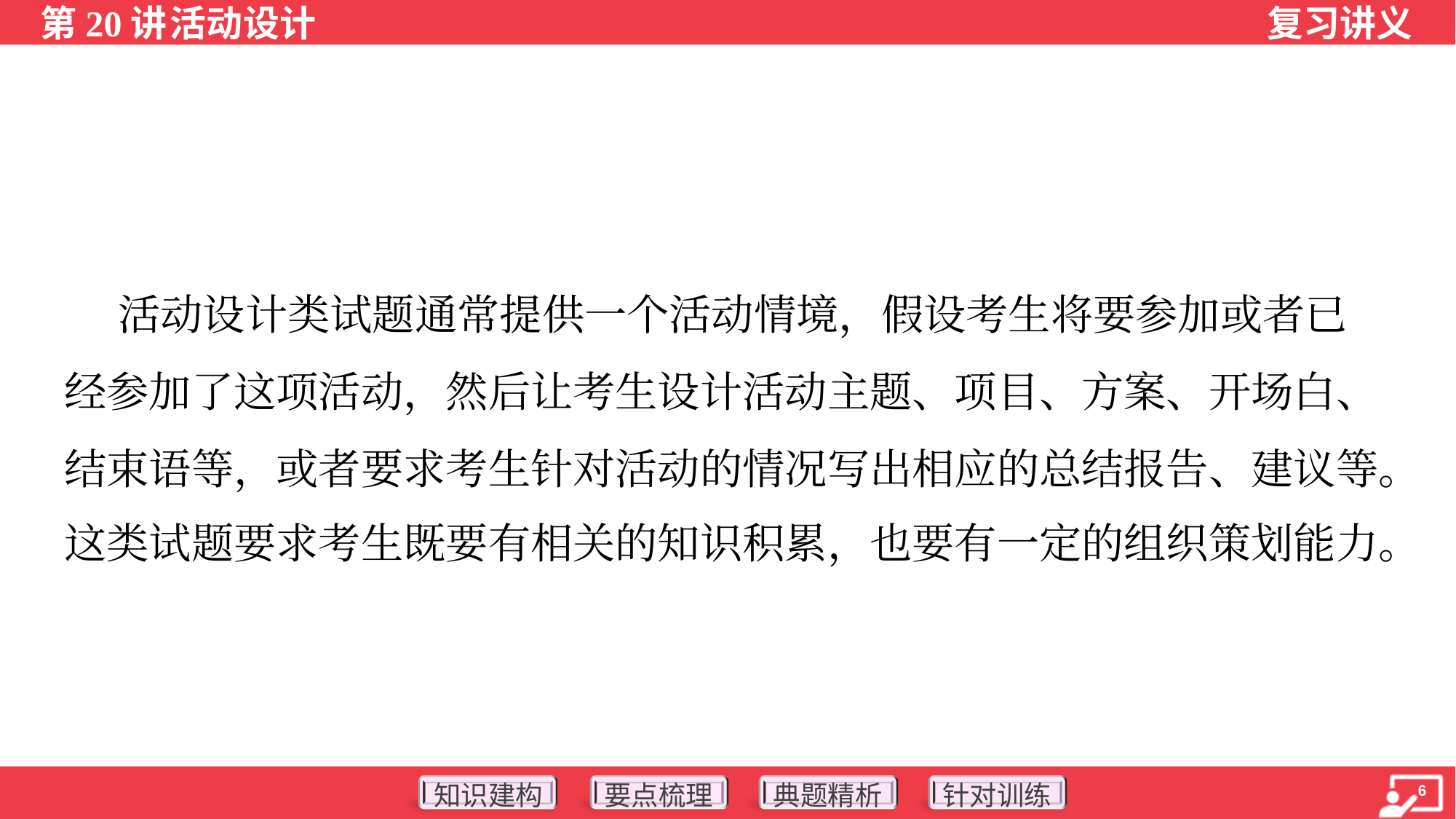

活动设计类试题通常提供一个活动情境，假设考生将要参加或者已
经参加了这项活动，然后让考生设计活动主题、项目、方案、开场白、
结束语等，或者要求考生针对活动的情况写出相应的总结报告、建议等。
这类试题要求考生既要有相关的知识积累，也要有一定的组织策划能力。